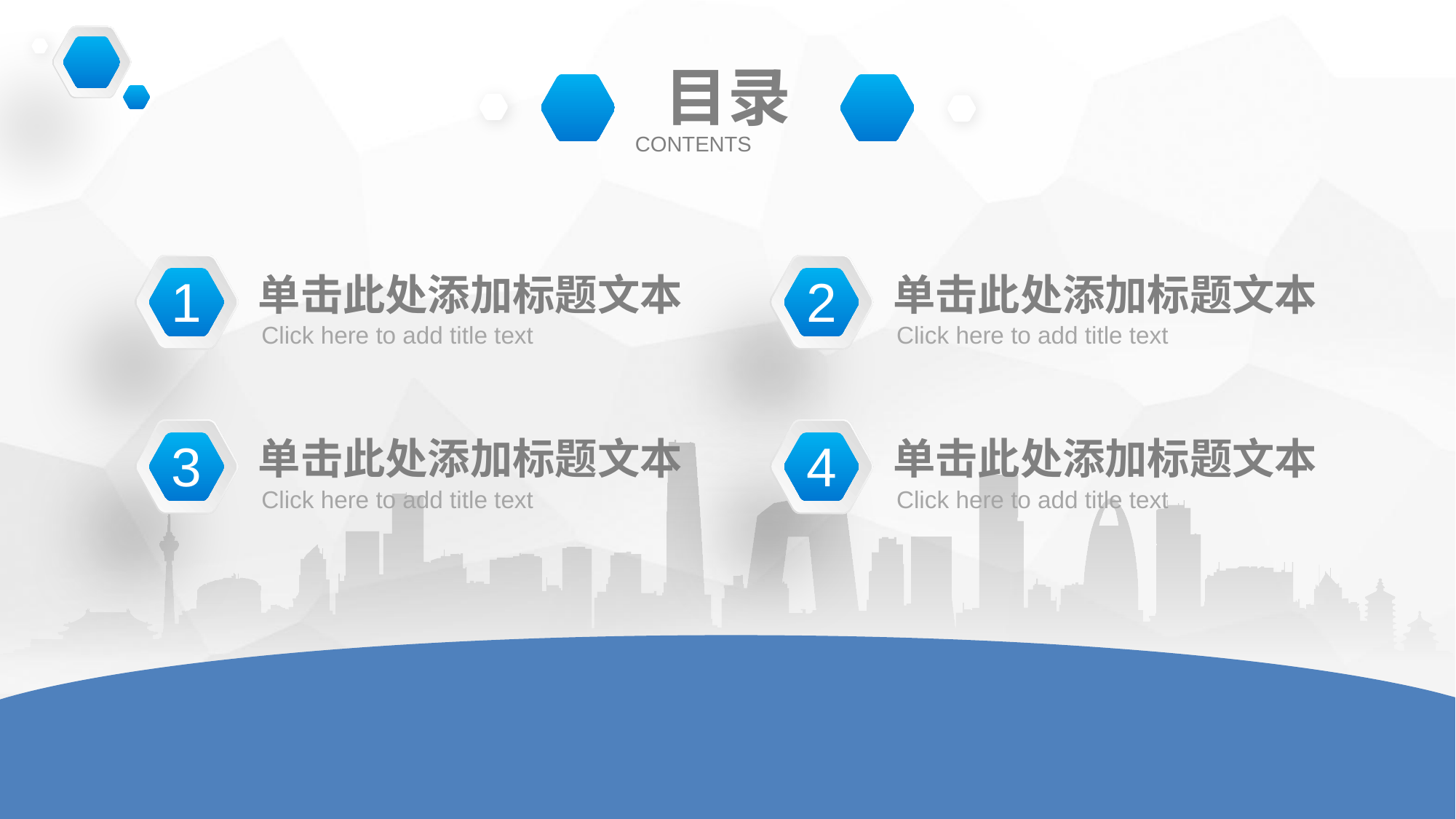

目录

CONTENTS

1
单击此处添加标题文本
Click here to add title text

2
单击此处添加标题文本
Click here to add title text

3
单击此处添加标题文本
Click here to add title text

4
单击此处添加标题文本
Click here to add title text